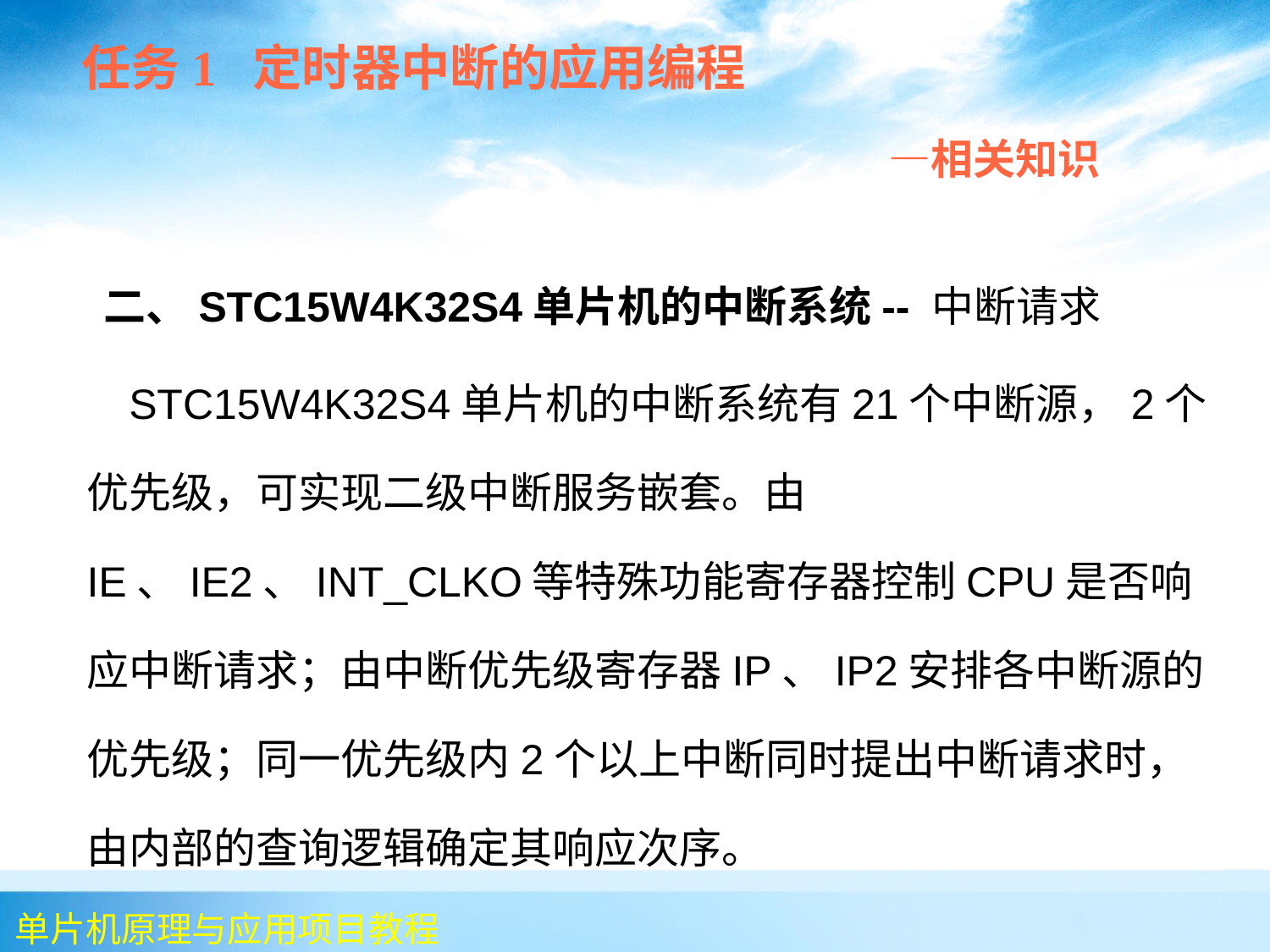

任务1  定时器中断的应用编程
                                                                            —相关知识
     二、STC15W4K32S4单片机的中断系统-- 中断请求
       STC15W4K32S4单片机的中断系统有21个中断源，2个优先级，可实现二级中断服务嵌套。由IE、IE2、INT_CLKO等特殊功能寄存器控制CPU是否响应中断请求；由中断优先级寄存器IP、IP2安排各中断源的优先级；同一优先级内2个以上中断同时提出中断请求时，由内部的查询逻辑确定其响应次序。